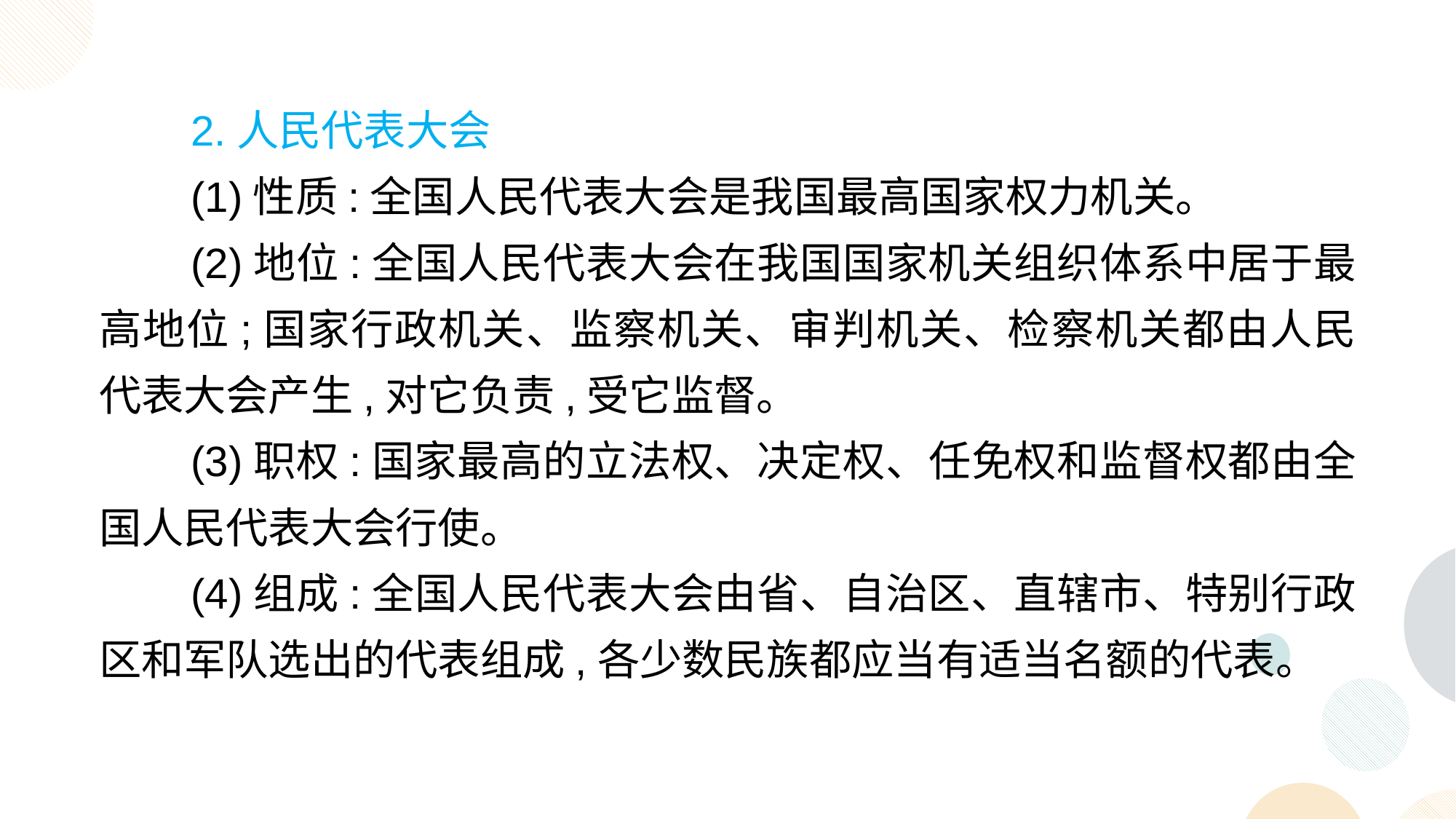

2.人民代表大会
(1)性质:全国人民代表大会是我国最高国家权力机关。
(2)地位:全国人民代表大会在我国国家机关组织体系中居于最高地位;国家行政机关、监察机关、审判机关、检察机关都由人民代表大会产生,对它负责,受它监督。
(3)职权:国家最高的立法权、决定权、任免权和监督权都由全国人民代表大会行使。
(4)组成:全国人民代表大会由省、自治区、直辖市、特别行政区和军队选出的代表组成,各少数民族都应当有适当名额的代表。